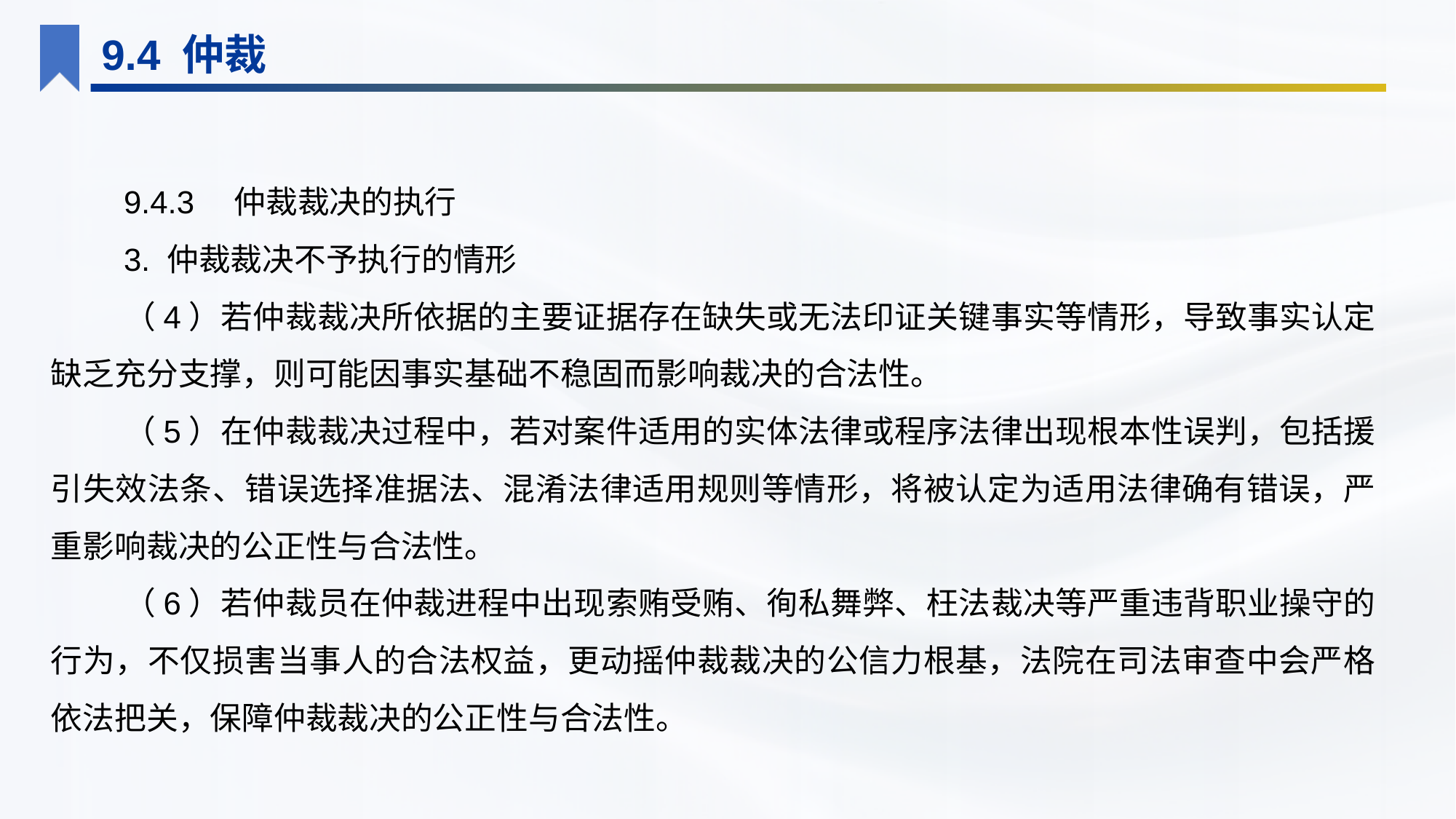

9.4 仲裁
9.4.3　仲裁裁决的执行
3. 仲裁裁决不予执行的情形
（4）若仲裁裁决所依据的主要证据存在缺失或无法印证关键事实等情形，导致事实认定缺乏充分支撑，则可能因事实基础不稳固而影响裁决的合法性。
（5）在仲裁裁决过程中，若对案件适用的实体法律或程序法律出现根本性误判，包括援引失效法条、错误选择准据法、混淆法律适用规则等情形，将被认定为适用法律确有错误，严重影响裁决的公正性与合法性。
（6）若仲裁员在仲裁进程中出现索贿受贿、徇私舞弊、枉法裁决等严重违背职业操守的行为，不仅损害当事人的合法权益，更动摇仲裁裁决的公信力根基，法院在司法审查中会严格依法把关，保障仲裁裁决的公正性与合法性。